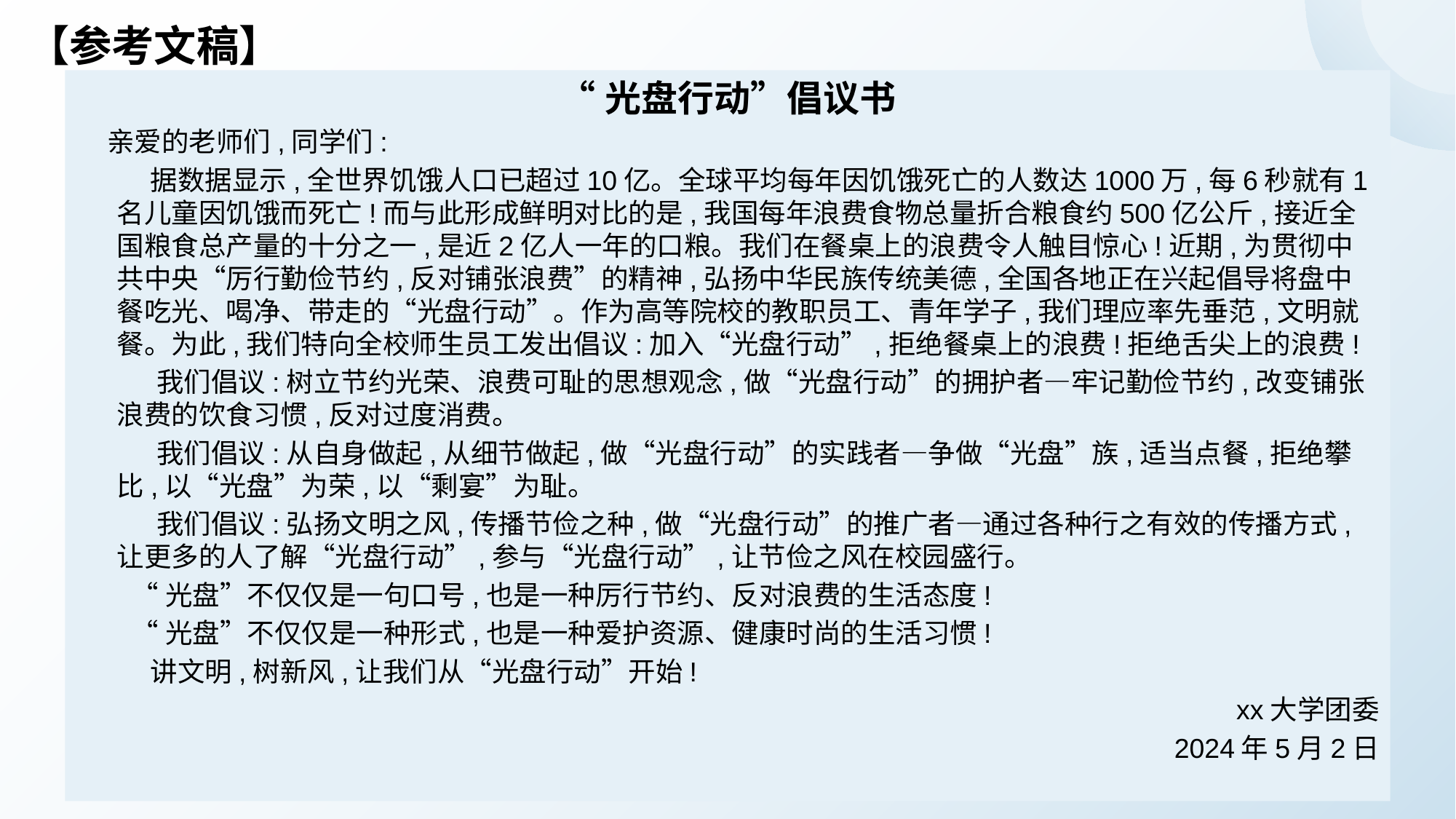

# 【参考文稿】
“光盘行动”倡议书
    亲爱的老师们,同学们:
           据数据显示,全世界饥饿人口已超过10亿。全球平均每年因饥饿死亡的人数达1000万,每6秒就有1名儿童因饥饿而死亡!而与此形成鲜明对比的是,我国每年浪费食物总量折合粮食约500亿公斤,接近全国粮食总产量的十分之一,是近2亿人一年的口粮。我们在餐桌上的浪费令人触目惊心!近期,为贯彻中共中央“厉行勤俭节约,反对铺张浪费”的精神,弘扬中华民族传统美德,全国各地正在兴起倡导将盘中餐吃光、喝净、带走的“光盘行动”。作为高等院校的教职员工、青年学子,我们理应率先垂范,文明就餐。为此,我们特向全校师生员工发出倡议:加入“光盘行动”,拒绝餐桌上的浪费!拒绝舌尖上的浪费!
            我们倡议:树立节约光荣、浪费可耻的思想观念,做“光盘行动”的拥护者—牢记勤俭节约,改变铺张浪费的饮食习惯,反对过度消费。
            我们倡议:从自身做起,从细节做起,做“光盘行动”的实践者—争做“光盘”族,适当点餐,拒绝攀比,以“光盘”为荣,以“剩宴”为耻。
            我们倡议:弘扬文明之风,传播节俭之种,做“光盘行动”的推广者—通过各种行之有效的传播方式,让更多的人了解“光盘行动”,参与“光盘行动”,让节俭之风在校园盛行。
         “光盘”不仅仅是一句口号,也是一种厉行节约、反对浪费的生活态度!
         “光盘”不仅仅是一种形式,也是一种爱护资源、健康时尚的生活习惯!
           讲文明,树新风,让我们从“光盘行动”开始!
xx大学团委
2024年5月2日